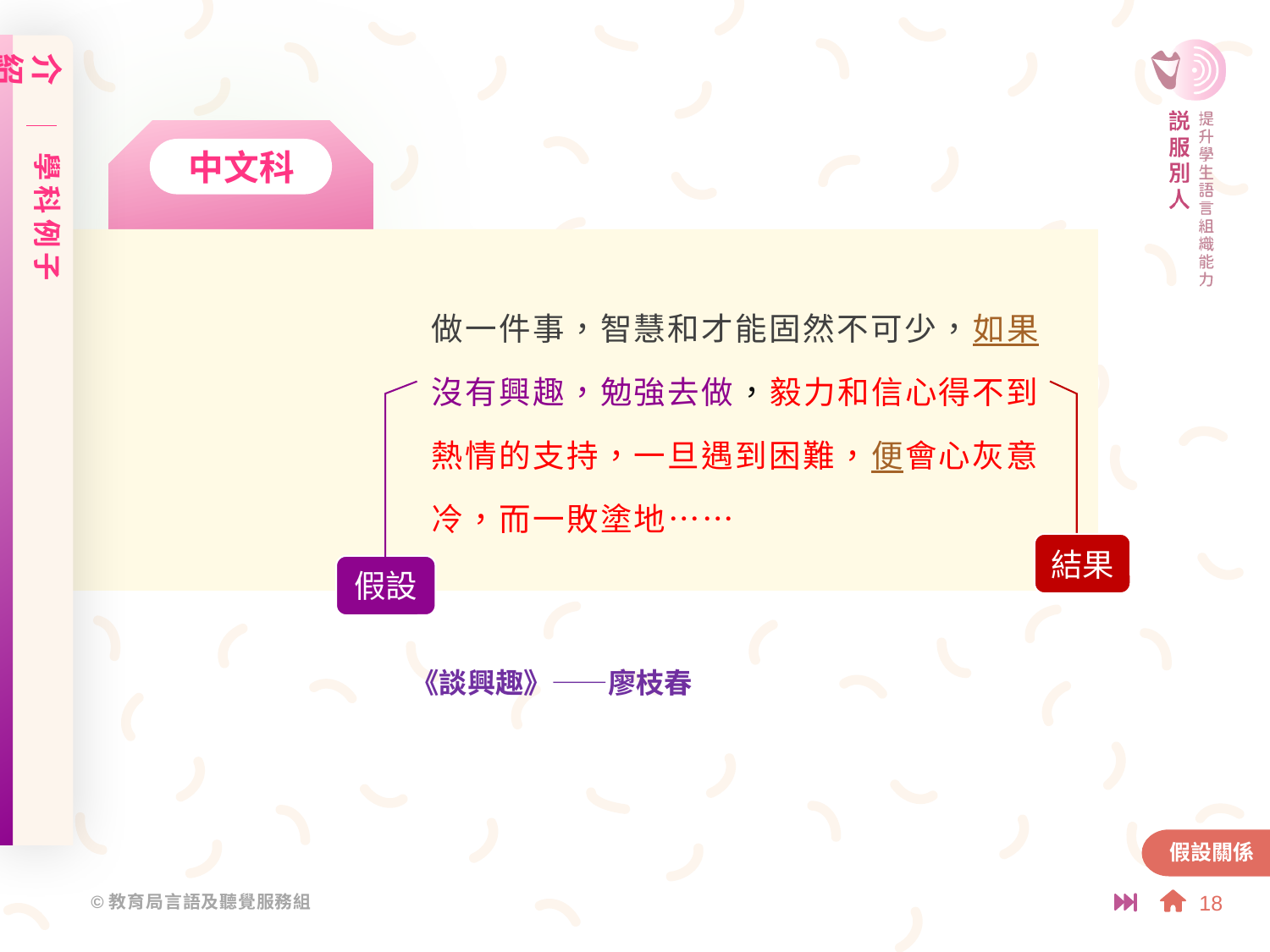

介紹
學科例子

中文科

做一件事，智慧和才能固然不可少，如果沒有興趣，勉強去做，毅力和信心得不到熱情的支持，一旦遇到困難，便會心灰意冷，而一敗塗地……

假設

結果
《談興趣》——廖枝春

假設關係
18